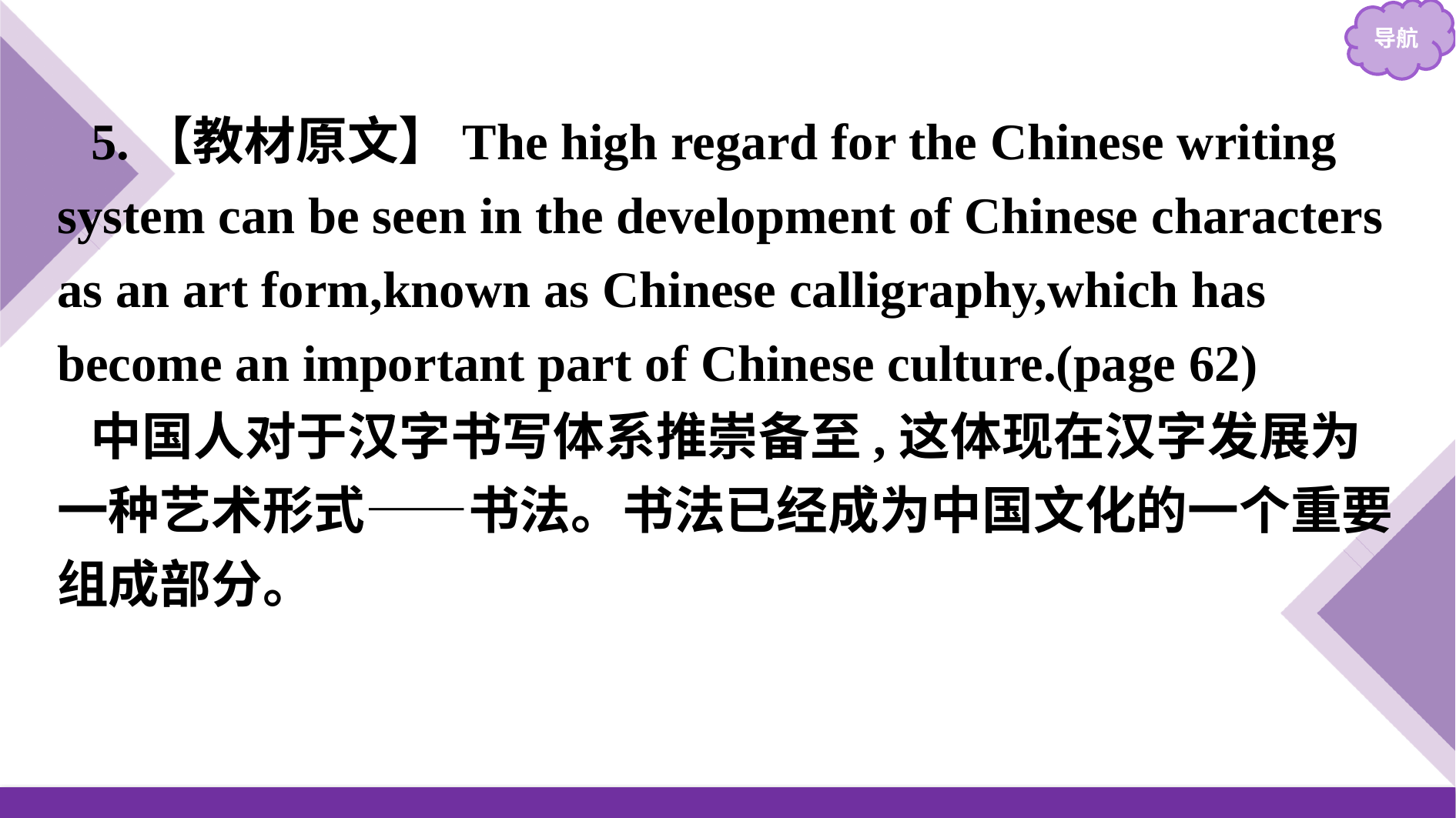

5.【教材原文】The high regard for the Chinese writing system can be seen in the development of Chinese characters as an art form,known as Chinese calligraphy,which has become an important part of Chinese culture.(page 62)
中国人对于汉字书写体系推崇备至,这体现在汉字发展为一种艺术形式——书法。书法已经成为中国文化的一个重要组成部分。